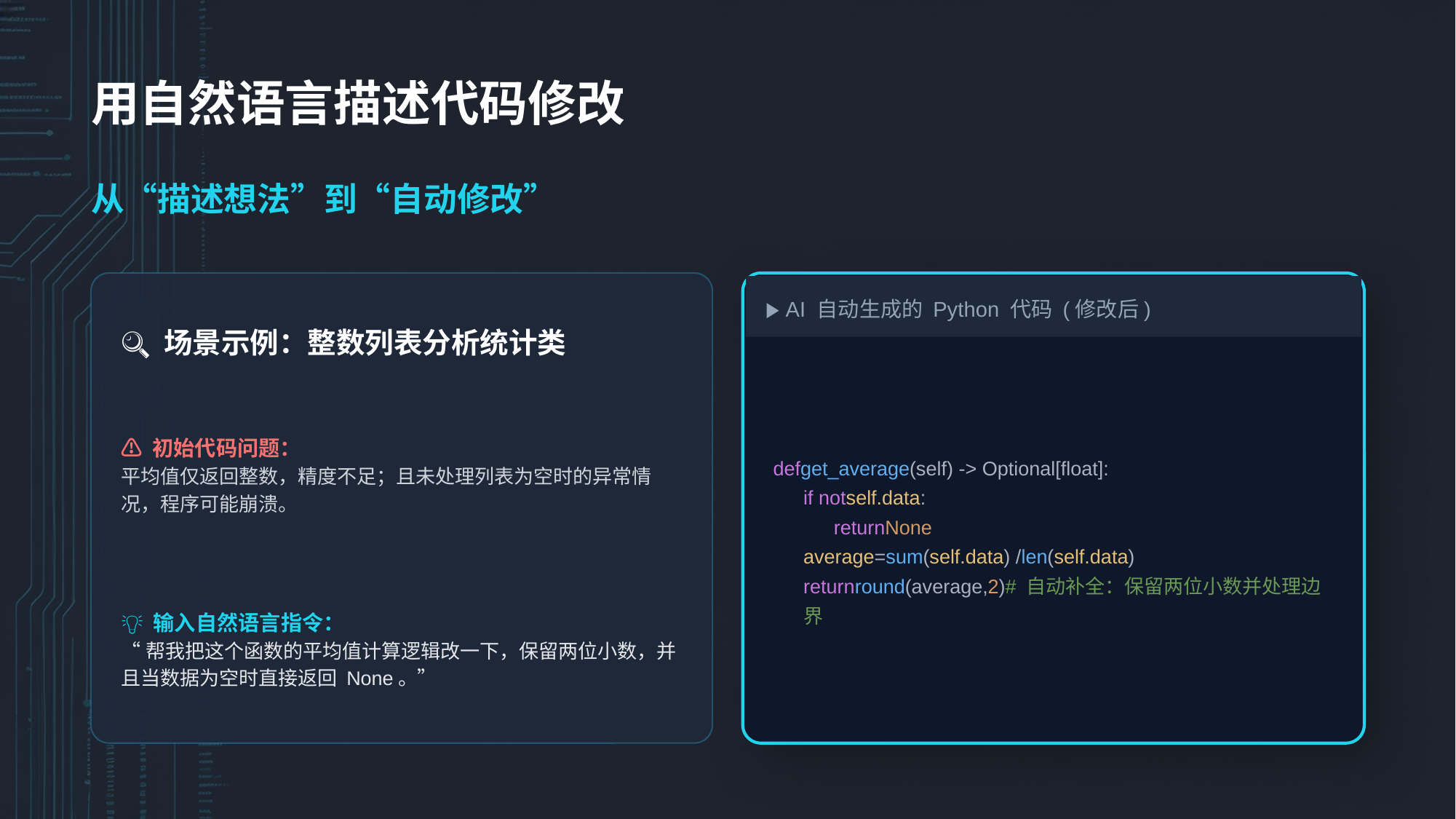

用自然语言描述代码修改
从“描述想法”到“自动修改”

▶ AI 自动生成的 Python 代码 (修改后)
🔍 场景示例：整数列表分析统计类
defget_average(self) -> Optional[float]:
if notself.data:
returnNone
average=sum(self.data) /len(self.data)
returnround(average,2)# 自动补全：保留两位小数并处理边界
⚠️ 初始代码问题：
平均值仅返回整数，精度不足；且未处理列表为空时的异常情况，程序可能崩溃。
💡 输入自然语言指令：
“帮我把这个函数的平均值计算逻辑改一下，保留两位小数，并且当数据为空时直接返回 None。”